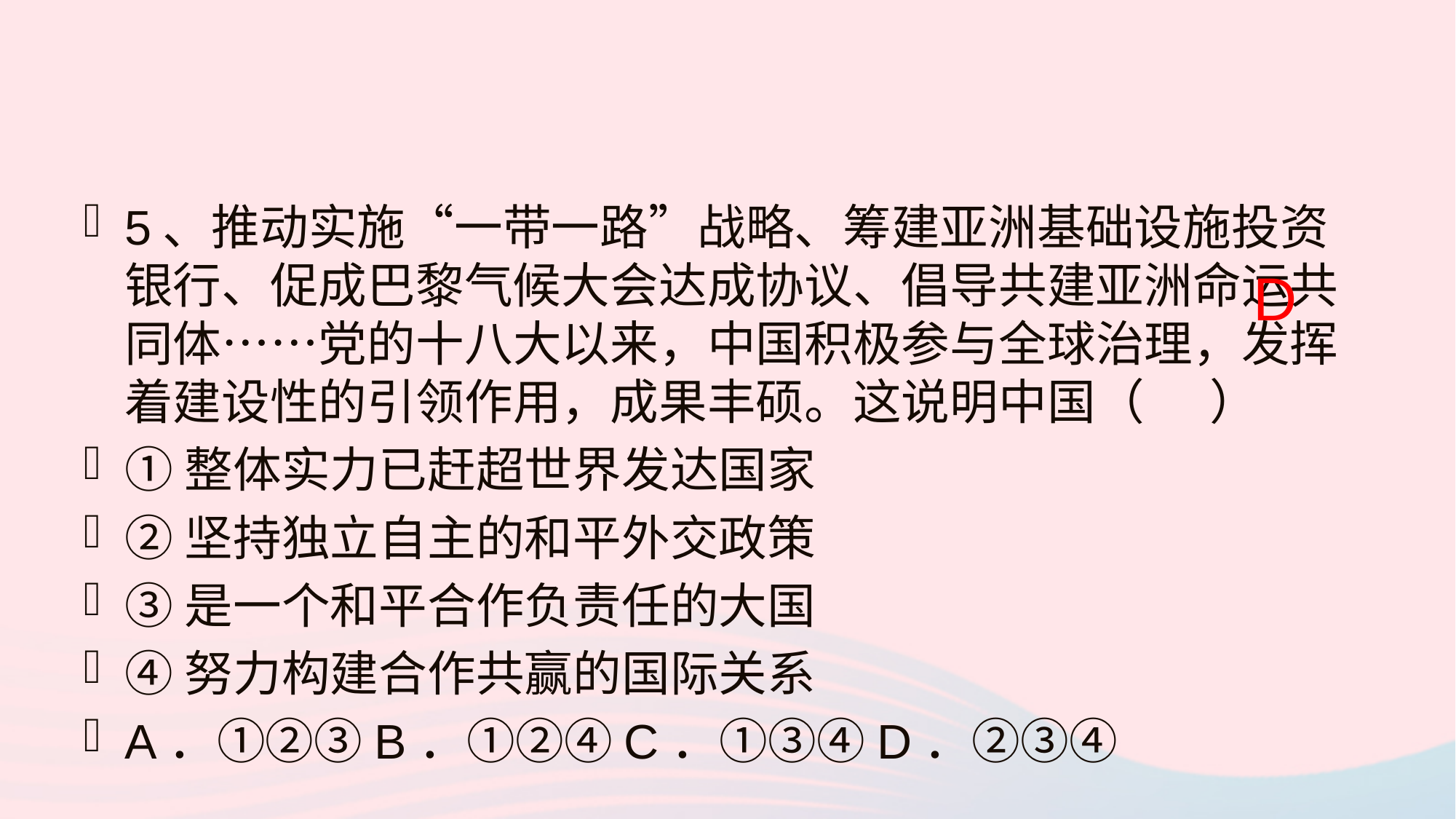

5、推动实施“一带一路”战略、筹建亚洲基础设施投资银行、促成巴黎气候大会达成协议、倡导共建亚洲命运共同体……党的十八大以来，中国积极参与全球治理，发挥着建设性的引领作用，成果丰硕。这说明中国（      ）
①整体实力已赶超世界发达国家
②坚持独立自主的和平外交政策
③是一个和平合作负责任的大国
④努力构建合作共赢的国际关系
A．①②③B．①②④C．①③④D．②③④

D